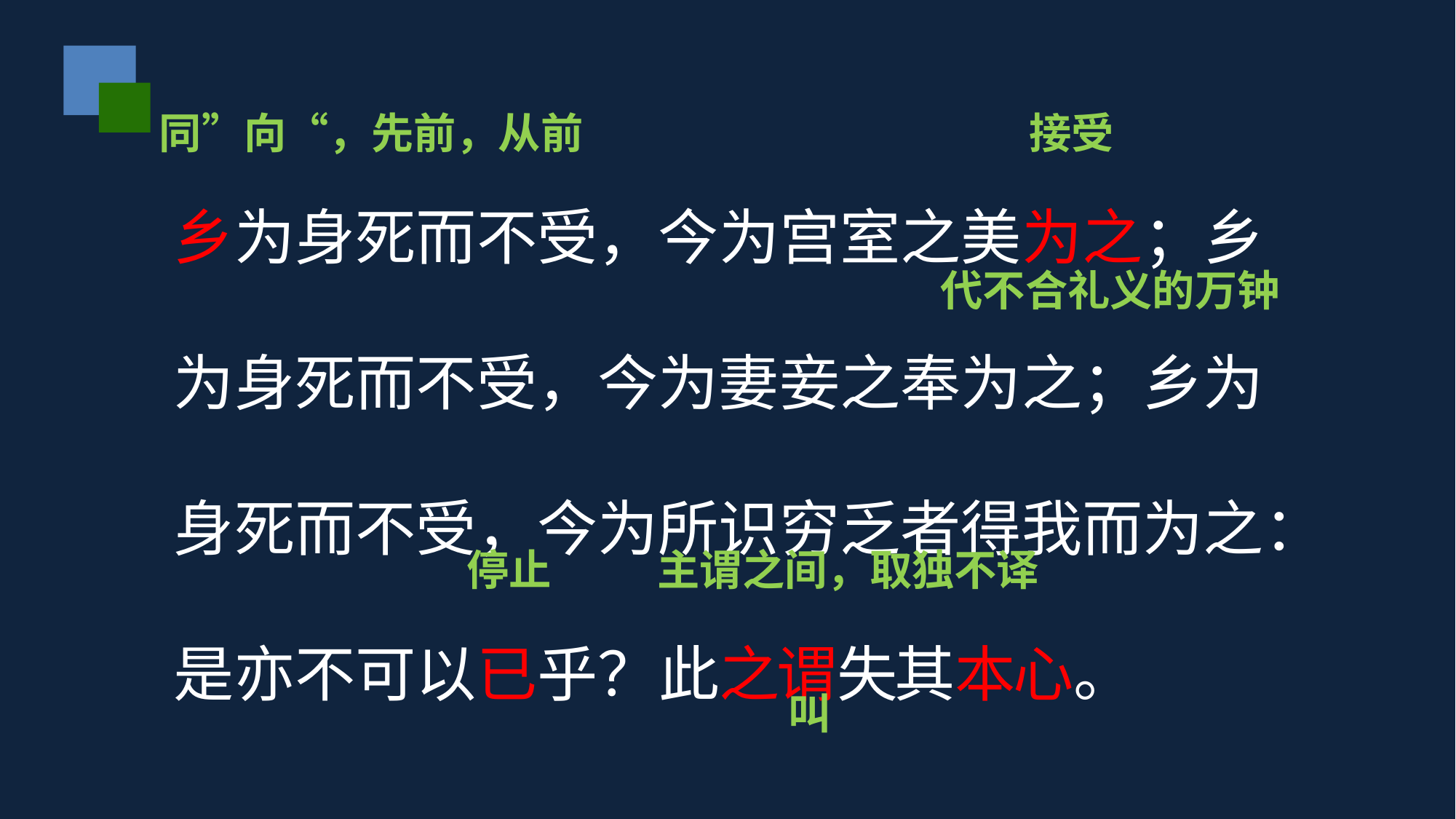

同”向“，先前，从前
接受
乡为身死而不受，今为宫室之美为之；乡为身死而不受，今为妻妾之奉为之；乡为身死而不受，今为所识穷乏者得我而为之：是亦不可以已乎？此之谓失其本心。
代不合礼义的万钟
停止
主谓之间，取独不译
叫